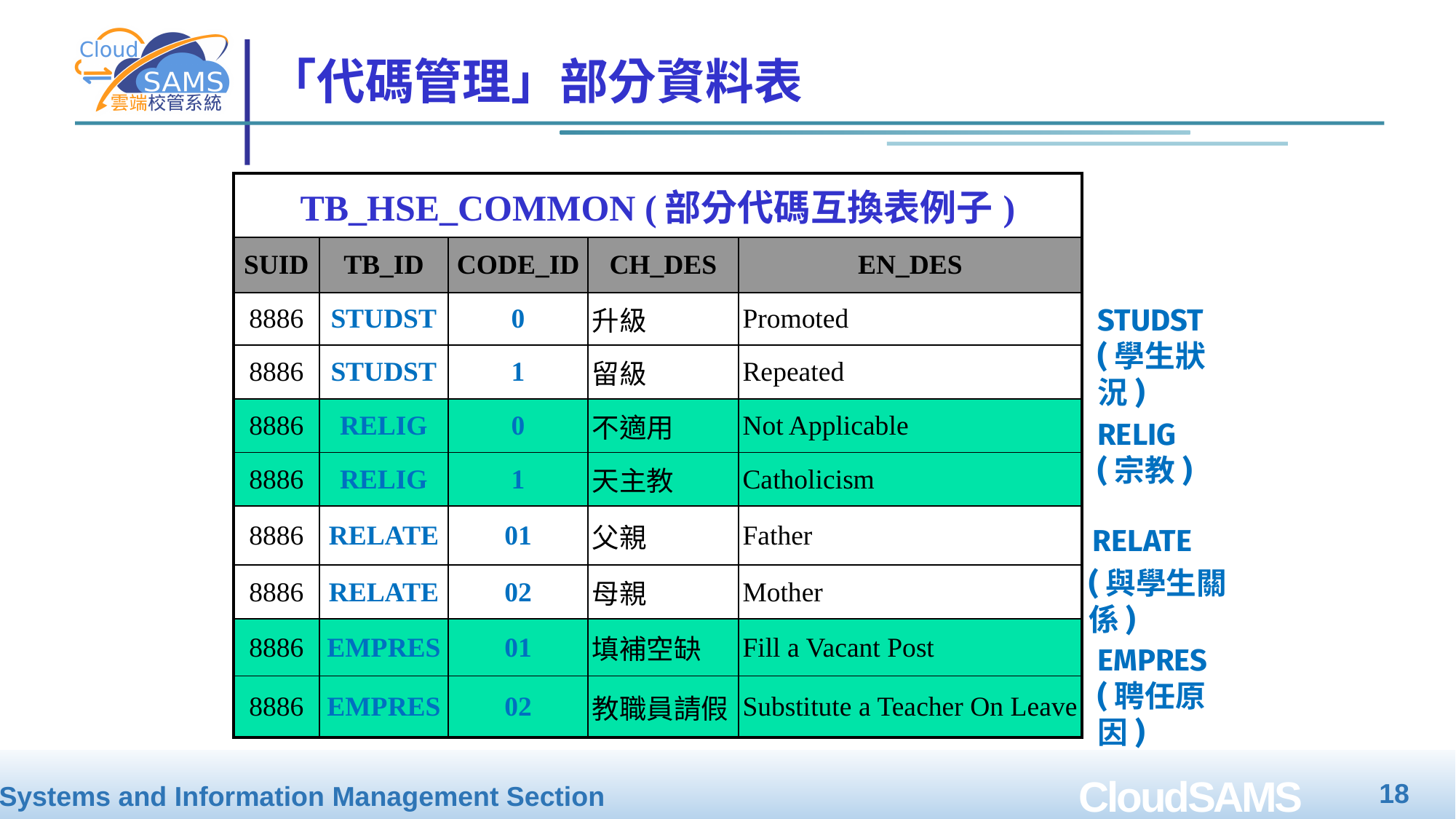

# 「代碼管理」部分資料表
| TB\_HSE\_COMMON (部分代碼互換表例子) |  |  |  |  |
| --- | --- | --- | --- | --- |
| SUID | TB\_ID | CODE\_ID | CH\_DES | EN\_DES |
| 8886 | STUDST | 0 | 升級 | Promoted |
| 8886 | STUDST | 1 | 留級 | Repeated |
| 8886 | RELIG | 0 | 不適用 | Not Applicable |
| 8886 | RELIG | 1 | 天主教 | Catholicism |
| 8886 | RELATE | 01 | 父親 | Father |
| 8886 | RELATE | 02 | 母親 | Mother |
| 8886 | EMPRES | 01 | 填補空缺 | Fill a Vacant Post |
| 8886 | EMPRES | 02 | 教職員請假 | Substitute a Teacher On Leave |

STUDST (學生狀況)
RELIG (宗教)
RELATE
(與學生關係)
EMPRES (聘任原因)
18